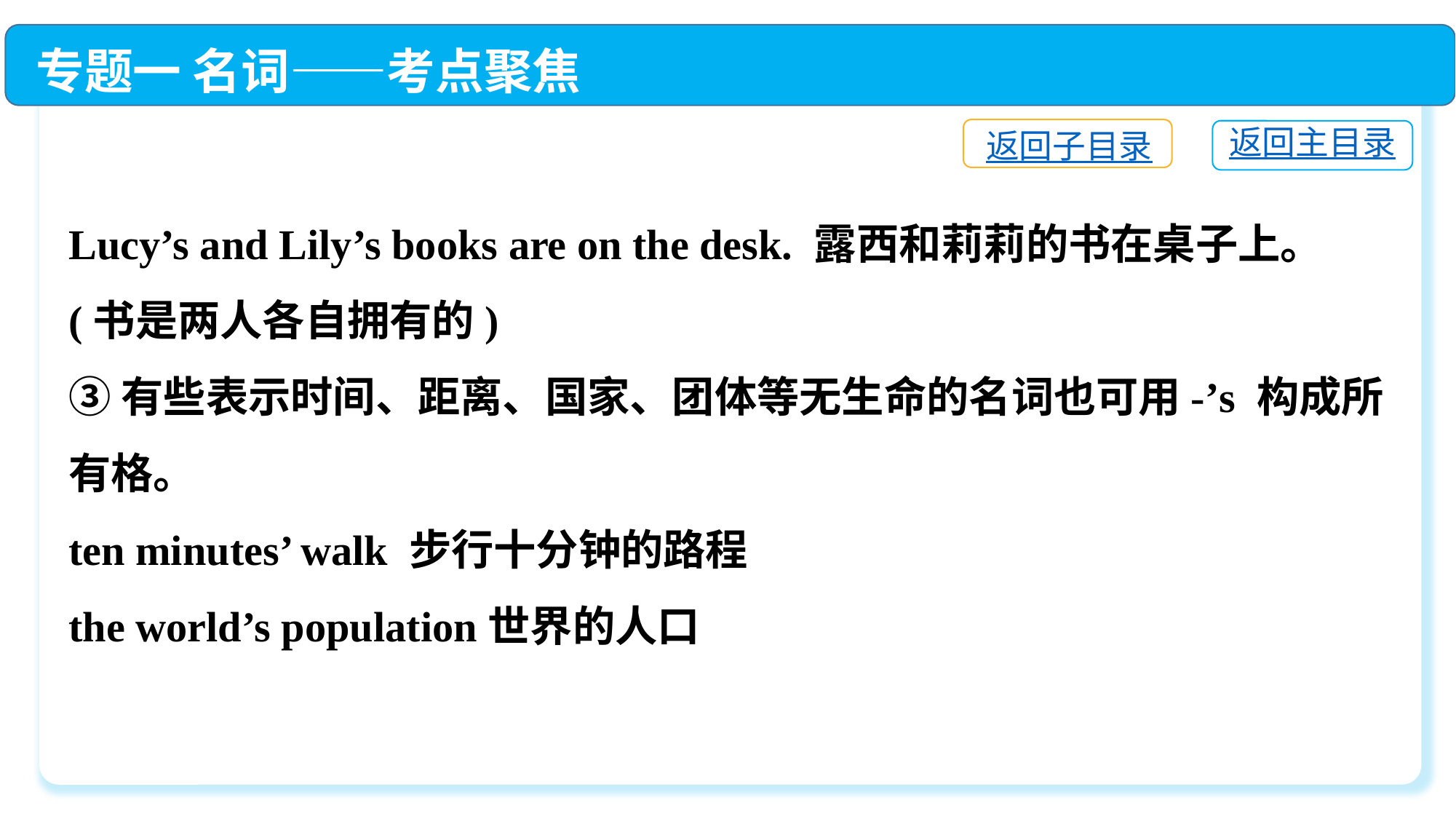

专题一 名词——考点聚焦

返回子目录
返回主目录
Lucy’s and Lily’s books are on the desk. 露西和莉莉的书在桌子上。(书是两人各自拥有的)
③有些表示时间、距离、国家、团体等无生命的名词也可用-’s 构成所有格。
ten minutes’ walk 步行十分钟的路程
the world’s population世界的人口